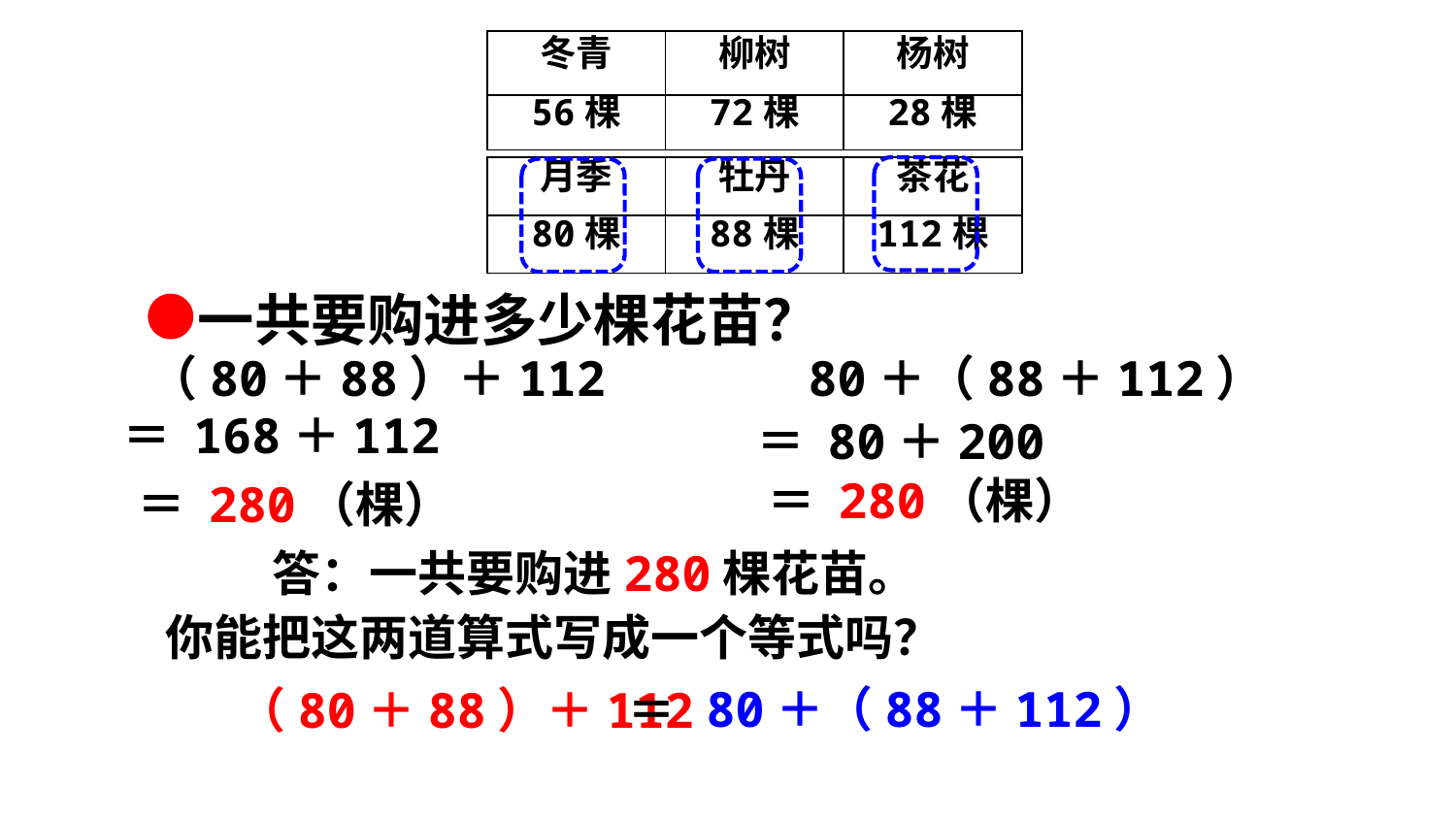

| 冬青 | 柳树 | 杨树 |
| --- | --- | --- |
| 56棵 | 72棵 | 28棵 |

| 月季 | 牡丹 | 茶花 |
| --- | --- | --- |
| 80棵 | 88棵 | 112棵 |

一共要购进多少棵花苗？

（80＋88）＋112
80＋（88＋112）
＝ 168＋112
＝ 80＋200

＝ 280（棵）
＝ 280（棵）
答：一共要购进280棵花苗。
你能把这两道算式写成一个等式吗？
  80＋（88＋112）
（80＋88）＋112
＝